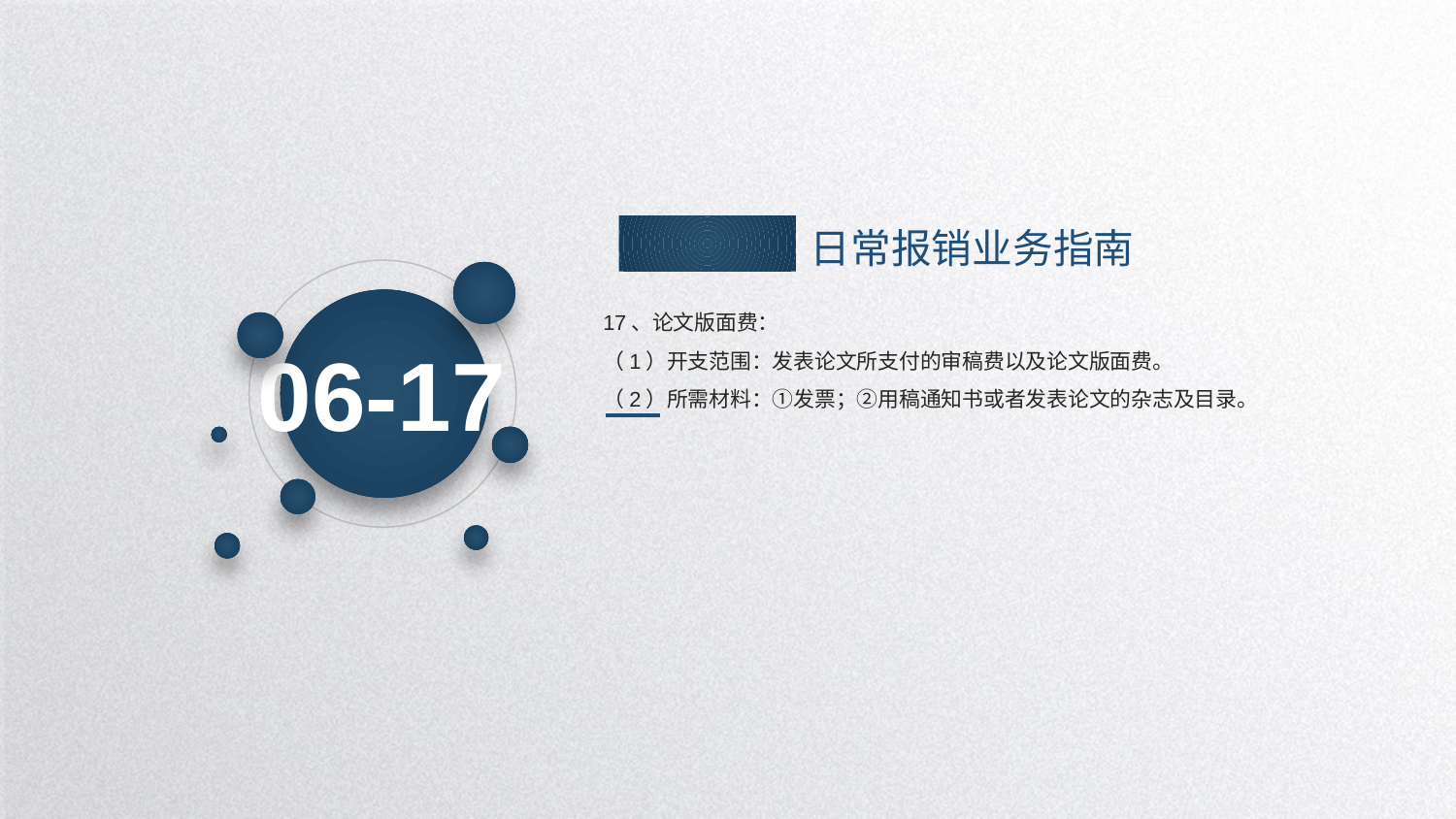

日常报销业务指南

17、论文版面费：
（1）开支范围：发表论文所支付的审稿费以及论文版面费。
（2）所需材料：①发票；②用稿通知书或者发表论文的杂志及目录。

06-17